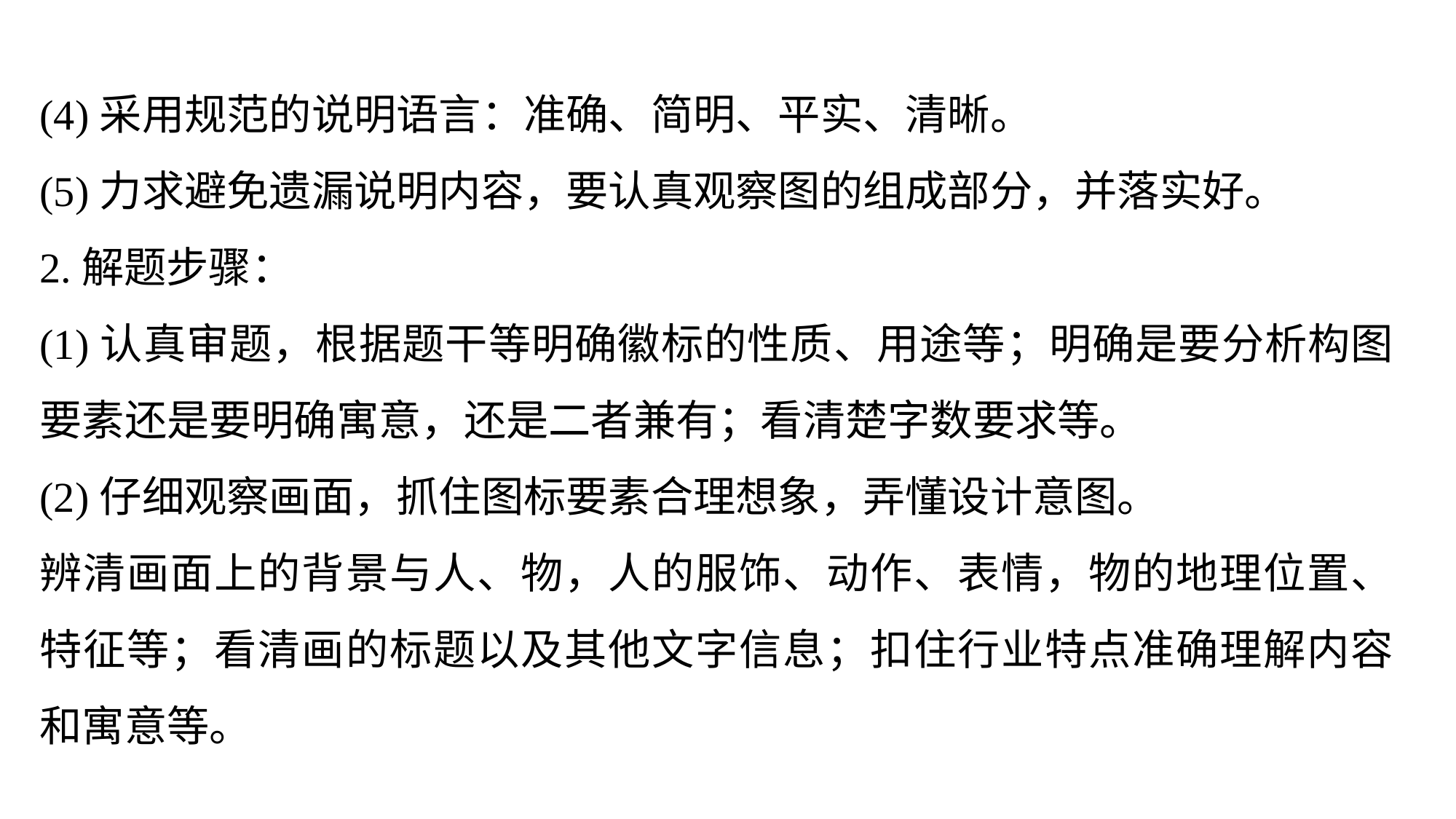

(4)采用规范的说明语言：准确、简明、平实、清晰。
(5)力求避免遗漏说明内容，要认真观察图的组成部分，并落实好。
2.解题步骤：
(1)认真审题，根据题干等明确徽标的性质、用途等；明确是要分析构图要素还是要明确寓意，还是二者兼有；看清楚字数要求等。
(2)仔细观察画面，抓住图标要素合理想象，弄懂设计意图。
辨清画面上的背景与人、物，人的服饰、动作、表情，物的地理位置、特征等；看清画的标题以及其他文字信息；扣住行业特点准确理解内容和寓意等。